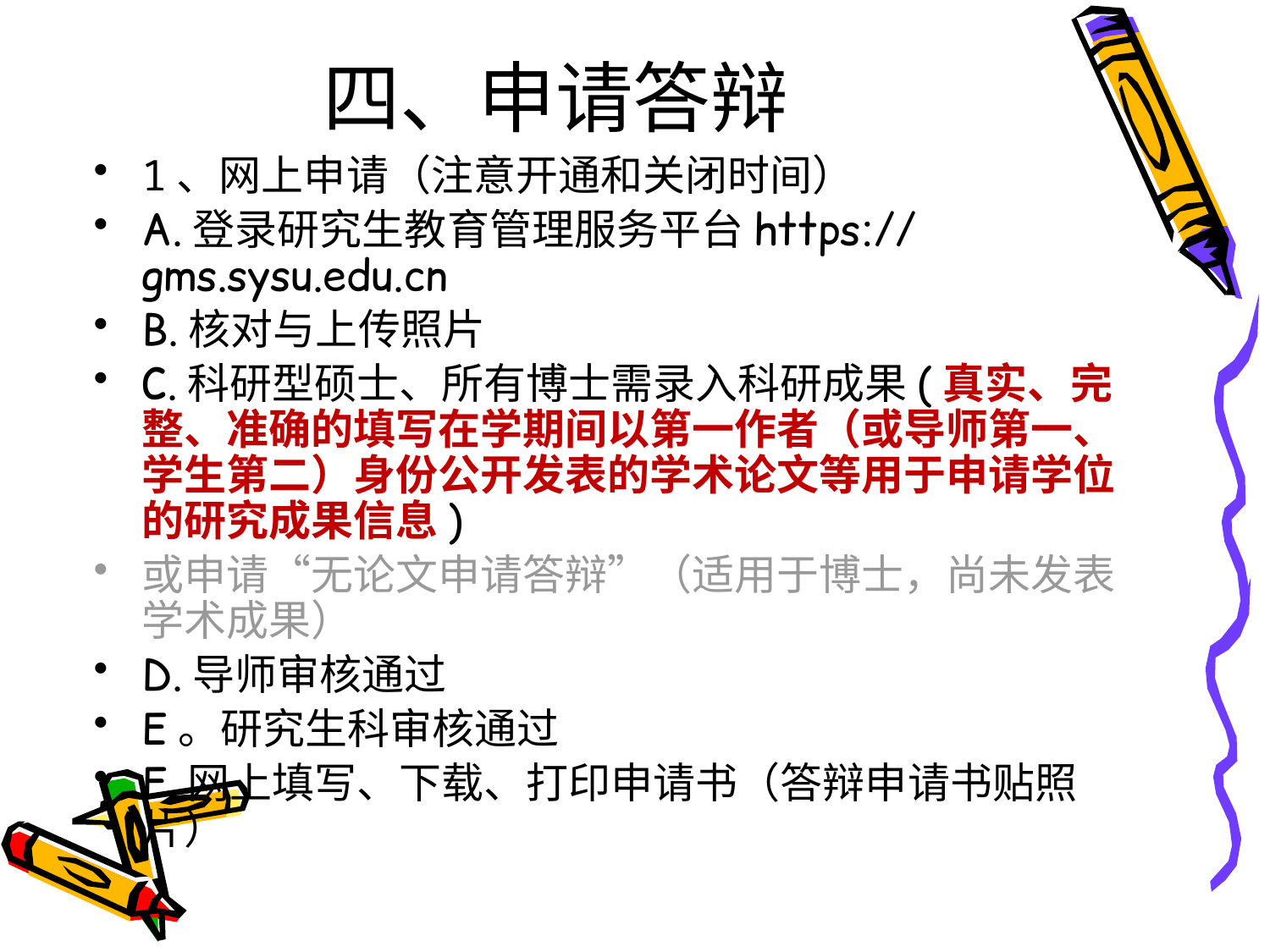

# 四、申请答辩
1、网上申请（注意开通和关闭时间）
A.登录研究生教育管理服务平台https://gms.sysu.edu.cn
B.核对与上传照片
C.科研型硕士、所有博士需录入科研成果(真实、完整、准确的填写在学期间以第一作者（或导师第一、学生第二）身份公开发表的学术论文等用于申请学位的研究成果信息)
或申请“无论文申请答辩”（适用于博士，尚未发表学术成果）
D.导师审核通过
E。研究生科审核通过
F.网上填写、下载、打印申请书（答辩申请书贴照片）